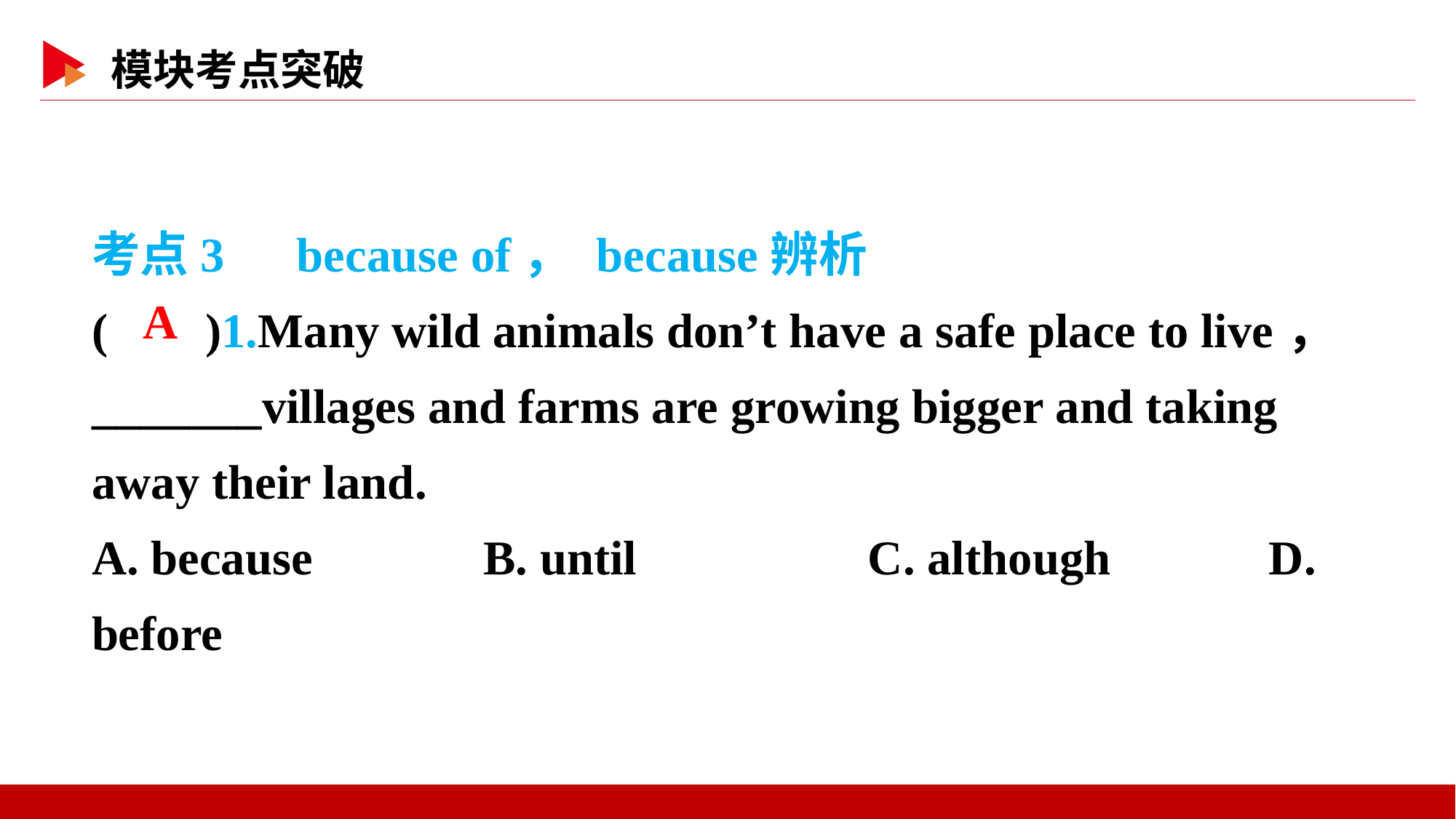

考点3　because of， because辨析
(        )1.Many wild animals don’t have a safe place to live， _______villages and farms are growing bigger and taking away their land.
A. because              B. until		 C. although             D. before
   A